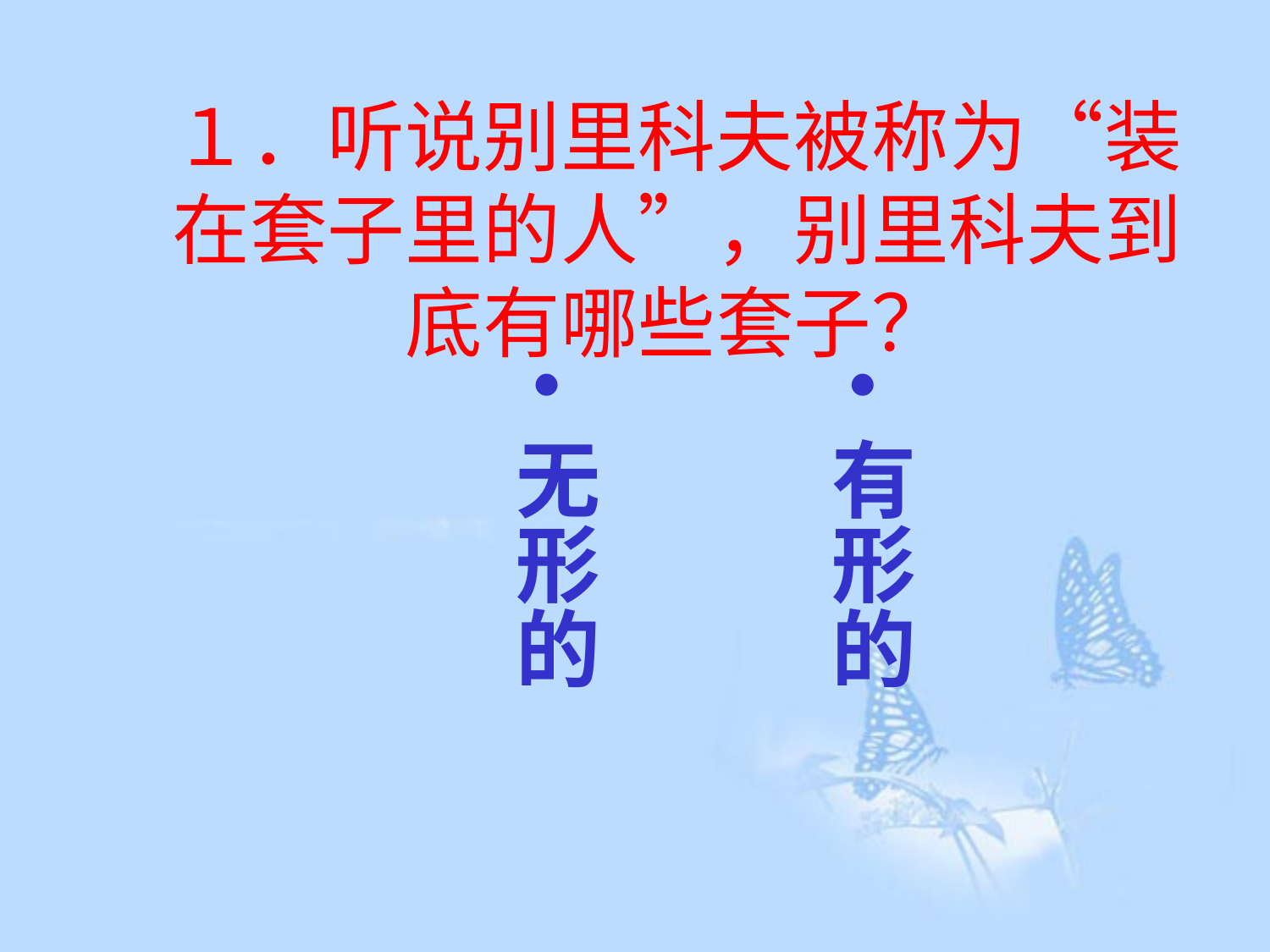

# １．听说别里科夫被称为“装在套子里的人”，别里科夫到底有哪些套子？
有形的

无形的